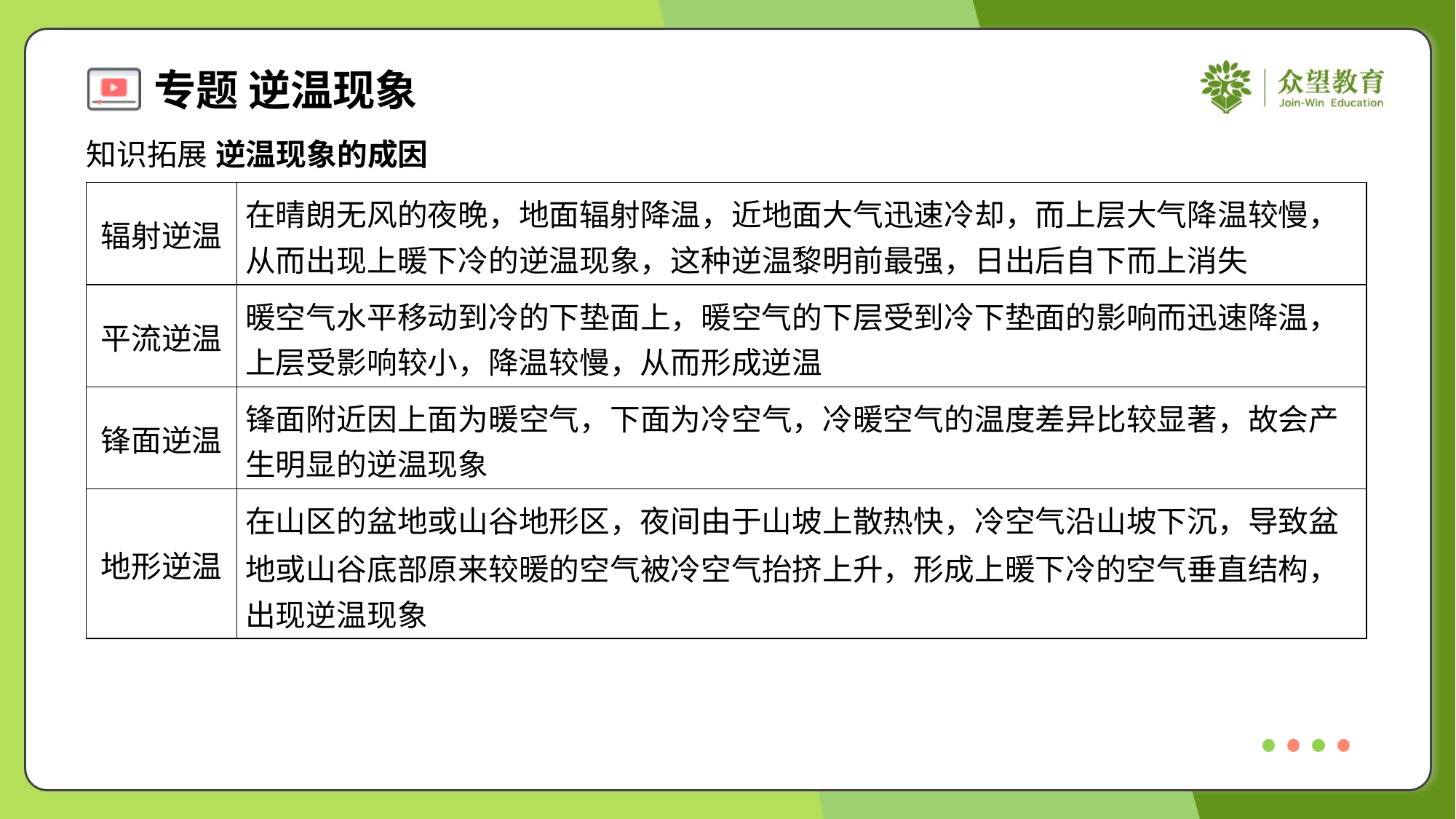

知识拓展 逆温现象的成因
| 辐射逆温 | 在晴朗无风的夜晚，地面辐射降温，近地面大气迅速冷却，而上层大气降温较慢， 从而出现上暖下冷的逆温现象，这种逆温黎明前最强，日出后自下而上消失 |
| --- | --- |
| 平流逆温 | 暖空气水平移动到冷的下垫面上，暖空气的下层受到冷下垫面的影响而迅速降温， 上层受影响较小，降温较慢，从而形成逆温 |
| 锋面逆温 | 锋面附近因上面为暖空气，下面为冷空气，冷暖空气的温度差异比较显著，故会产 生明显的逆温现象 |
| 地形逆温 | 在山区的盆地或山谷地形区，夜间由于山坡上散热快，冷空气沿山坡下沉，导致盆 地或山谷底部原来较暖的空气被冷空气抬挤上升，形成上暖下冷的空气垂直结构， 出现逆温现象 |